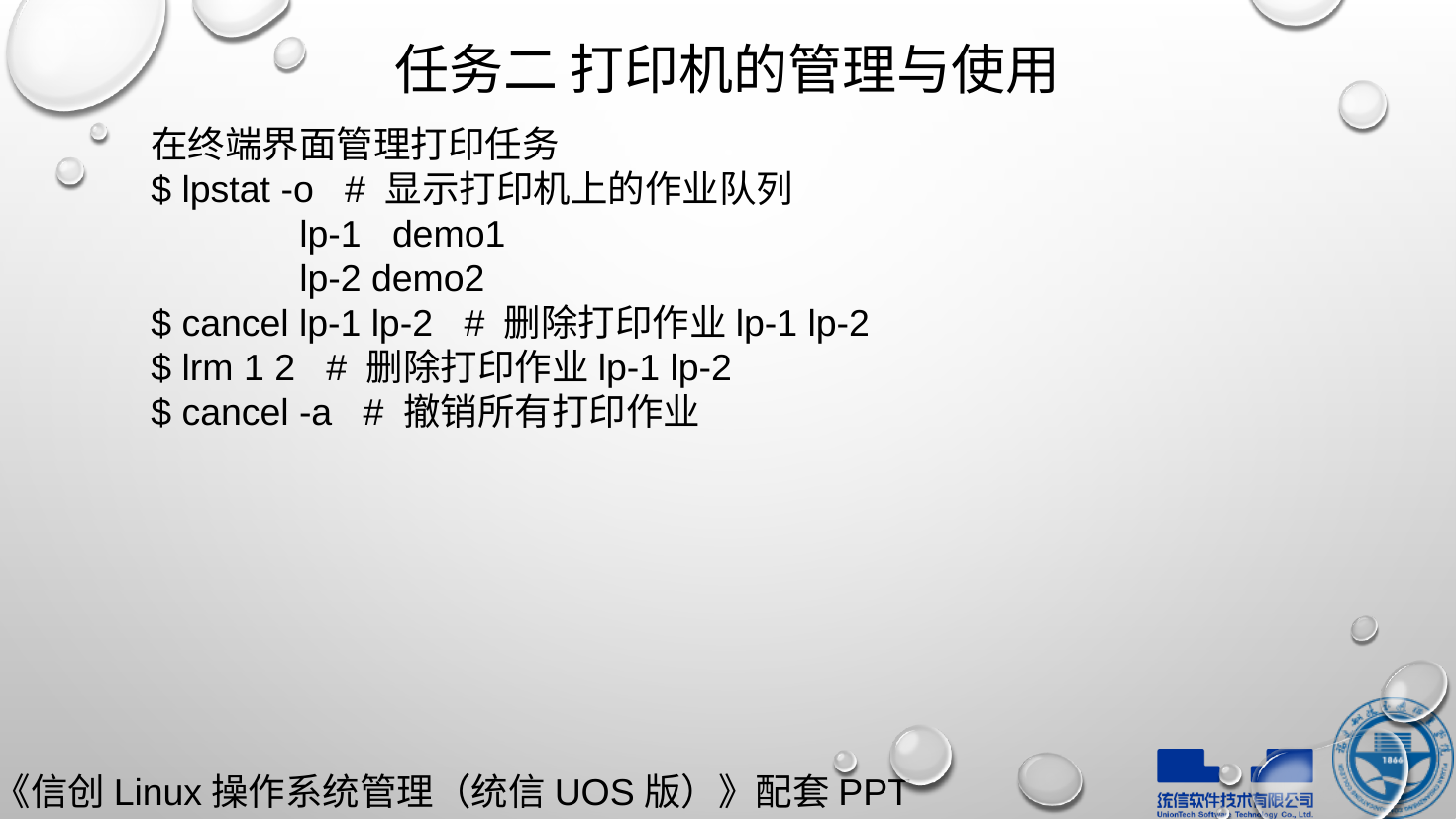

# 任务二 打印机的管理与使用
在终端界面管理打印任务
$ lpstat -o   # 显示打印机上的作业队列
	lp-1   demo1
	lp-2 demo2
$ cancel lp-1 lp-2   # 删除打印作业lp-1 lp-2
$ lrm 1 2   # 删除打印作业lp-1 lp-2
$ cancel -a   # 撤销所有打印作业